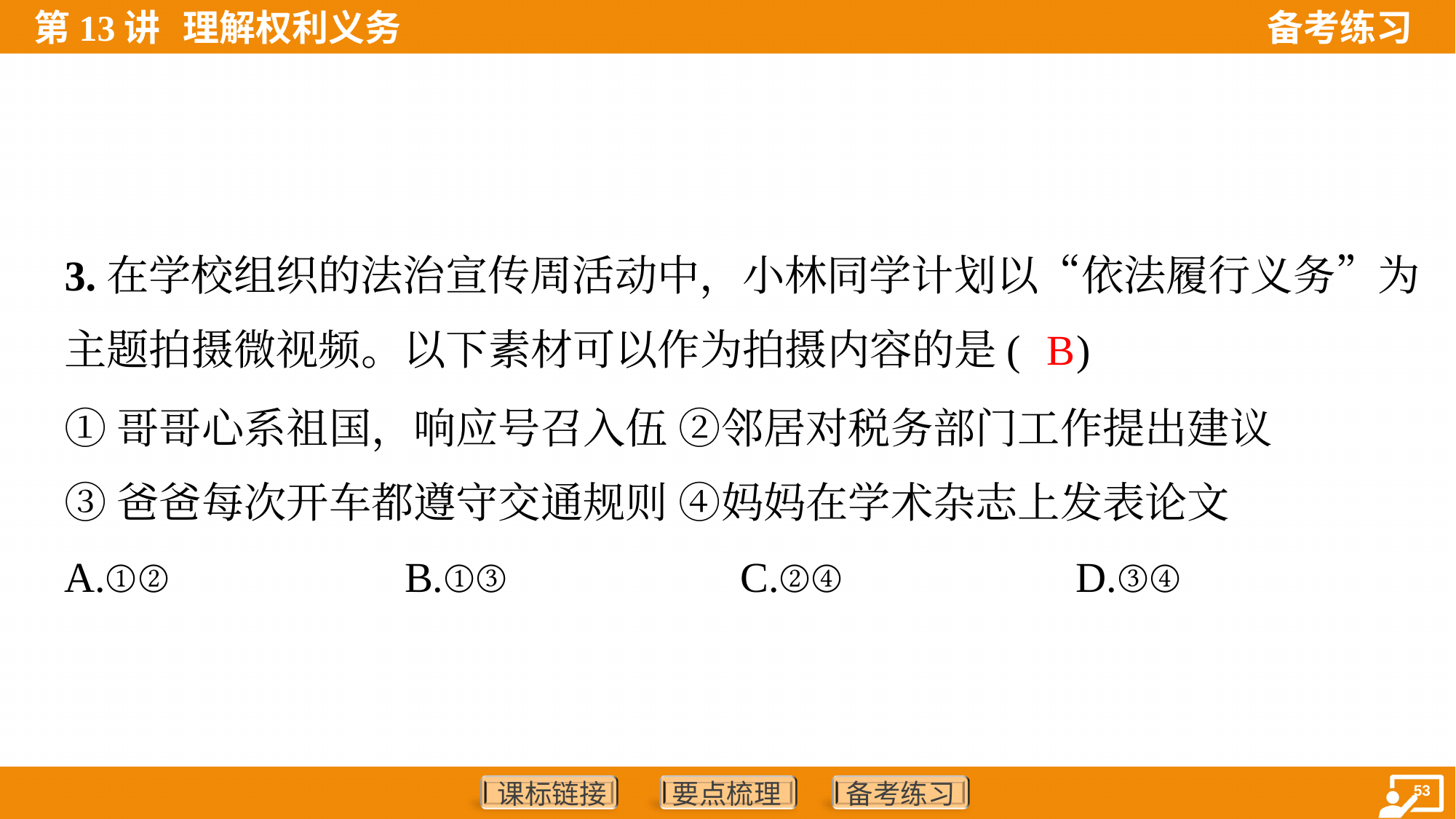

3.在学校组织的法治宣传周活动中，小林同学计划以“依法履行义务”为
主题拍摄微视频。以下素材可以作为拍摄内容的是(     )
B
①哥哥心系祖国，响应号召入伍 ②邻居对税务部门工作提出建议
③爸爸每次开车都遵守交通规则 ④妈妈在学术杂志上发表论文
A.①②	B.①③	C.②④	D.③④